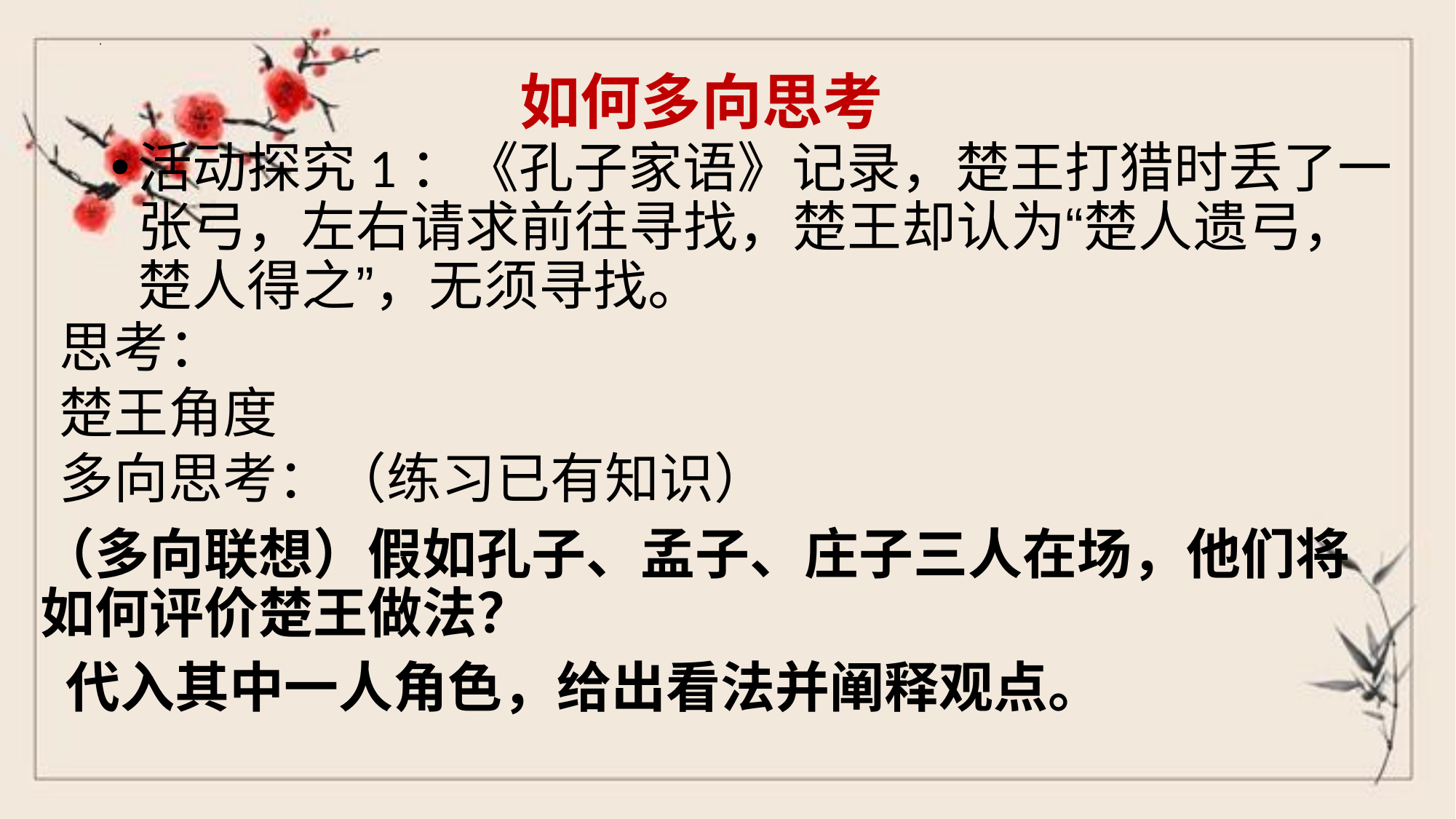

# 如何多向思考
活动探究1：《孔子家语》记录，楚王打猎时丢了一张弓，左右请求前往寻找，楚王却认为“楚人遗弓，楚人得之”，无须寻找。

思考：
楚王角度
多向思考：（练习已有知识）
（多向联想）假如孔子、孟子、庄子三人在场，他们将如何评价楚王做法？
 代入其中一人角色，给出看法并阐释观点。